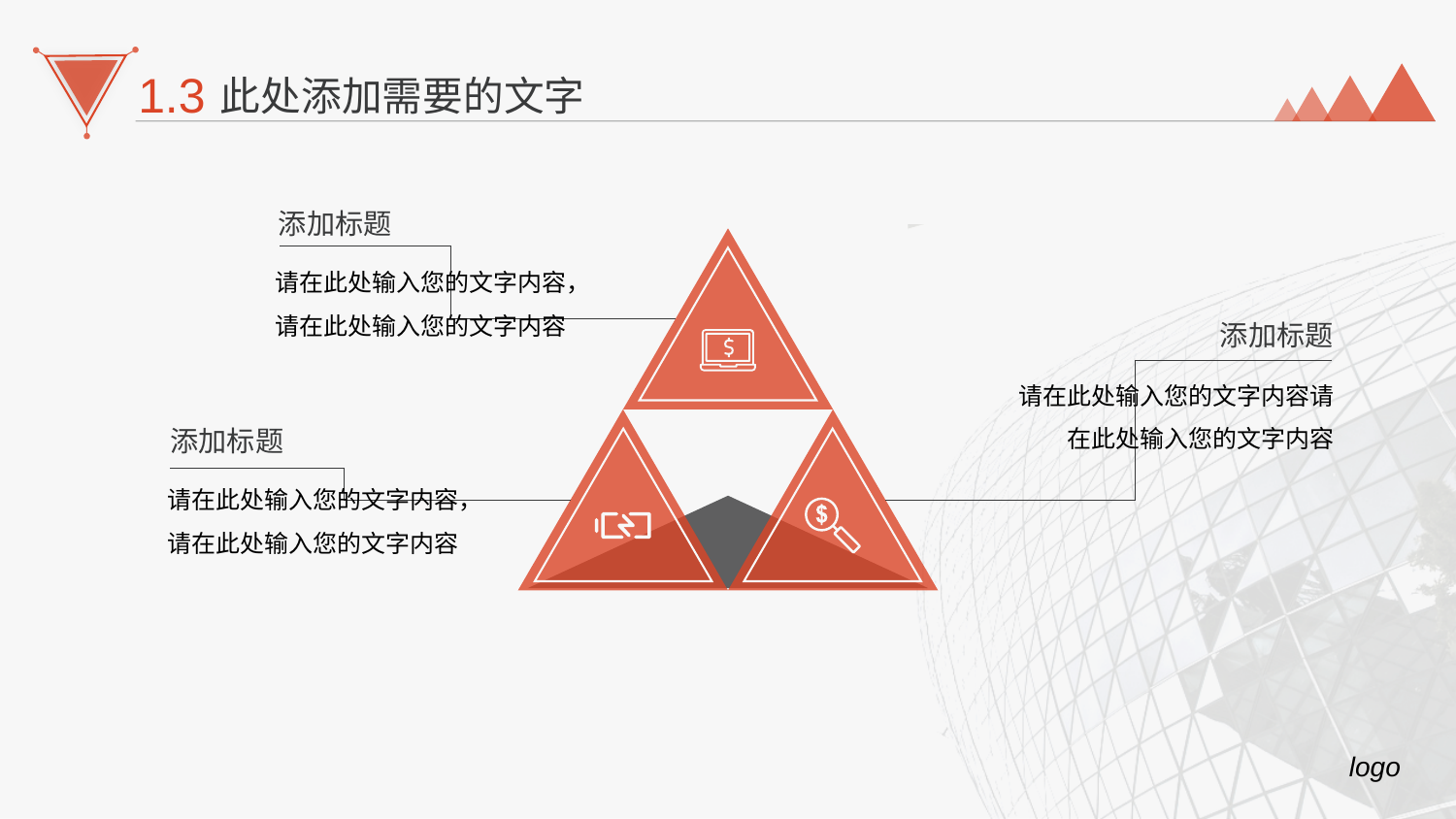

1.3
此处添加需要的文字

添加标题

请在此处输入您的文字内容，请在此处输入您的文字内容

添加标题

请在此处输入您的文字内容请在此处输入您的文字内容

添加标题

请在此处输入您的文字内容，请在此处输入您的文字内容